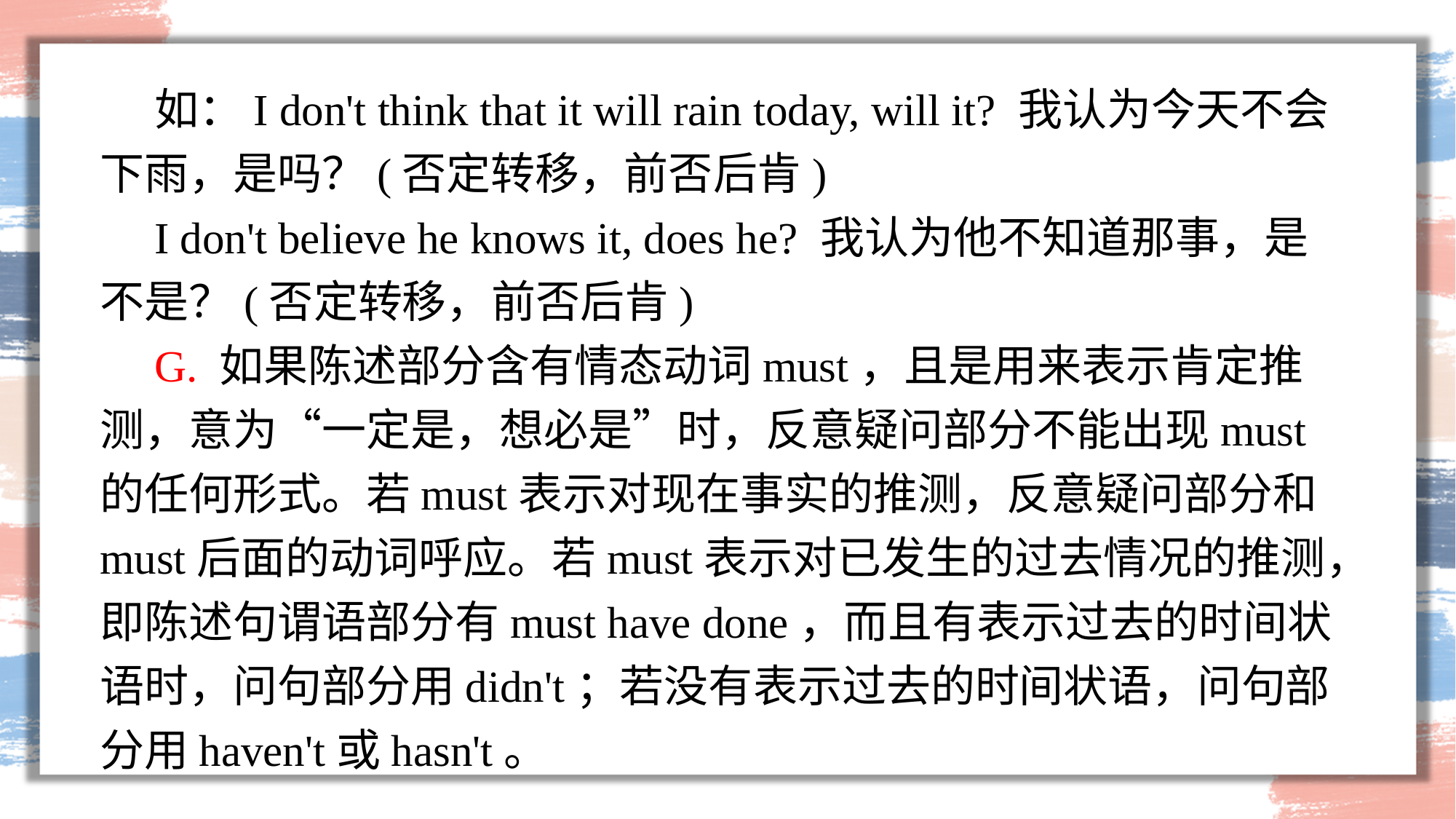

如：I don't think that it will rain today, will it? 我认为今天不会下雨，是吗？(否定转移，前否后肯)
I don't believe he knows it, does he? 我认为他不知道那事，是不是？(否定转移，前否后肯)
G. 如果陈述部分含有情态动词must，且是用来表示肯定推测，意为“一定是，想必是”时，反意疑问部分不能出现must的任何形式。若must表示对现在事实的推测，反意疑问部分和must后面的动词呼应。若must表示对已发生的过去情况的推测，即陈述句谓语部分有must have done，而且有表示过去的时间状语时，问句部分用didn't；若没有表示过去的时间状语，问句部分用haven't或hasn't。